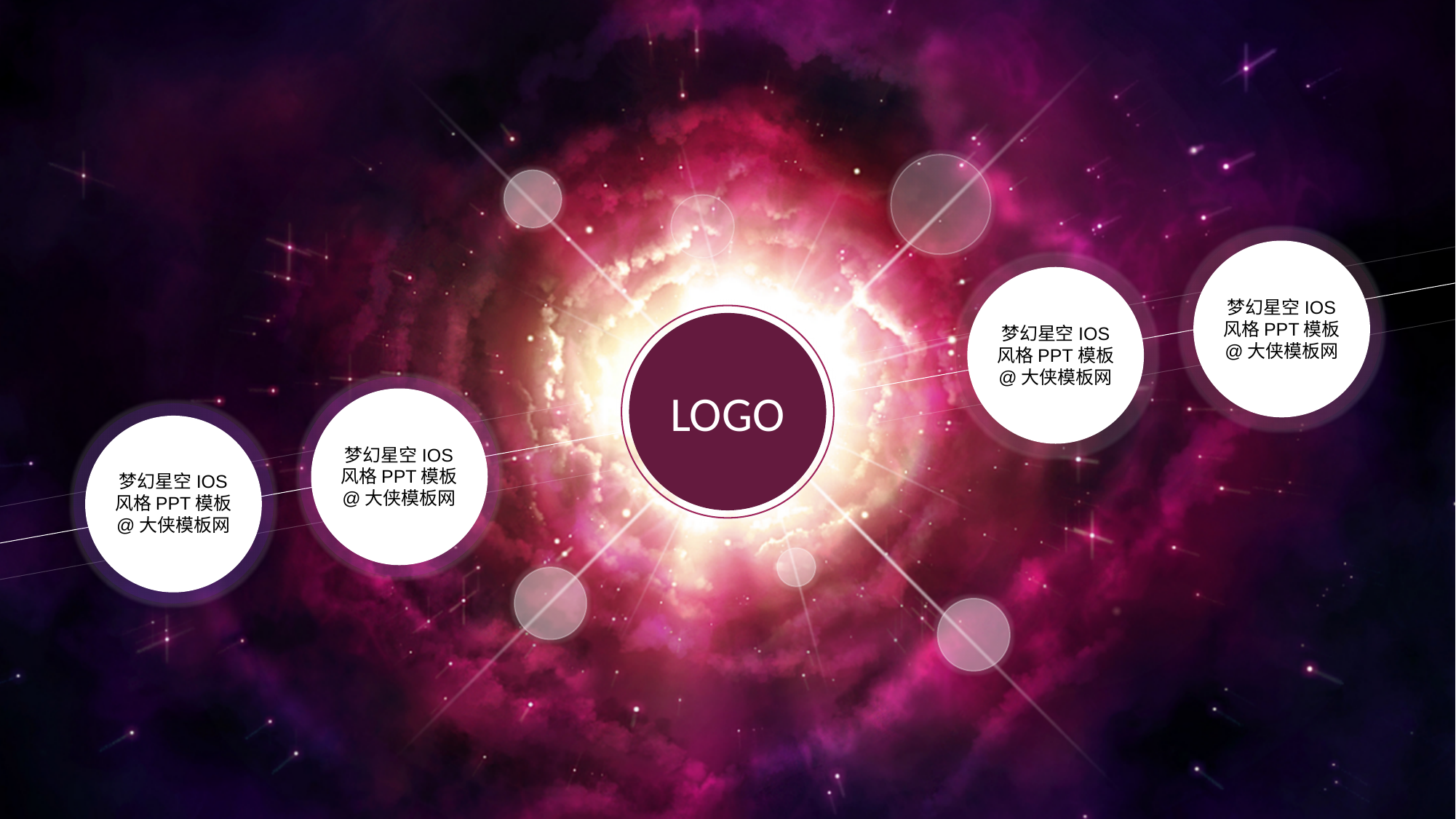

梦幻星空IOS
风格PPT模板
@大侠模板网

LOGO
梦幻星空IOS
风格PPT模板
@大侠模板网

梦幻星空IOS
风格PPT模板
@大侠模板网
梦幻星空IOS
风格PPT模板
@大侠模板网